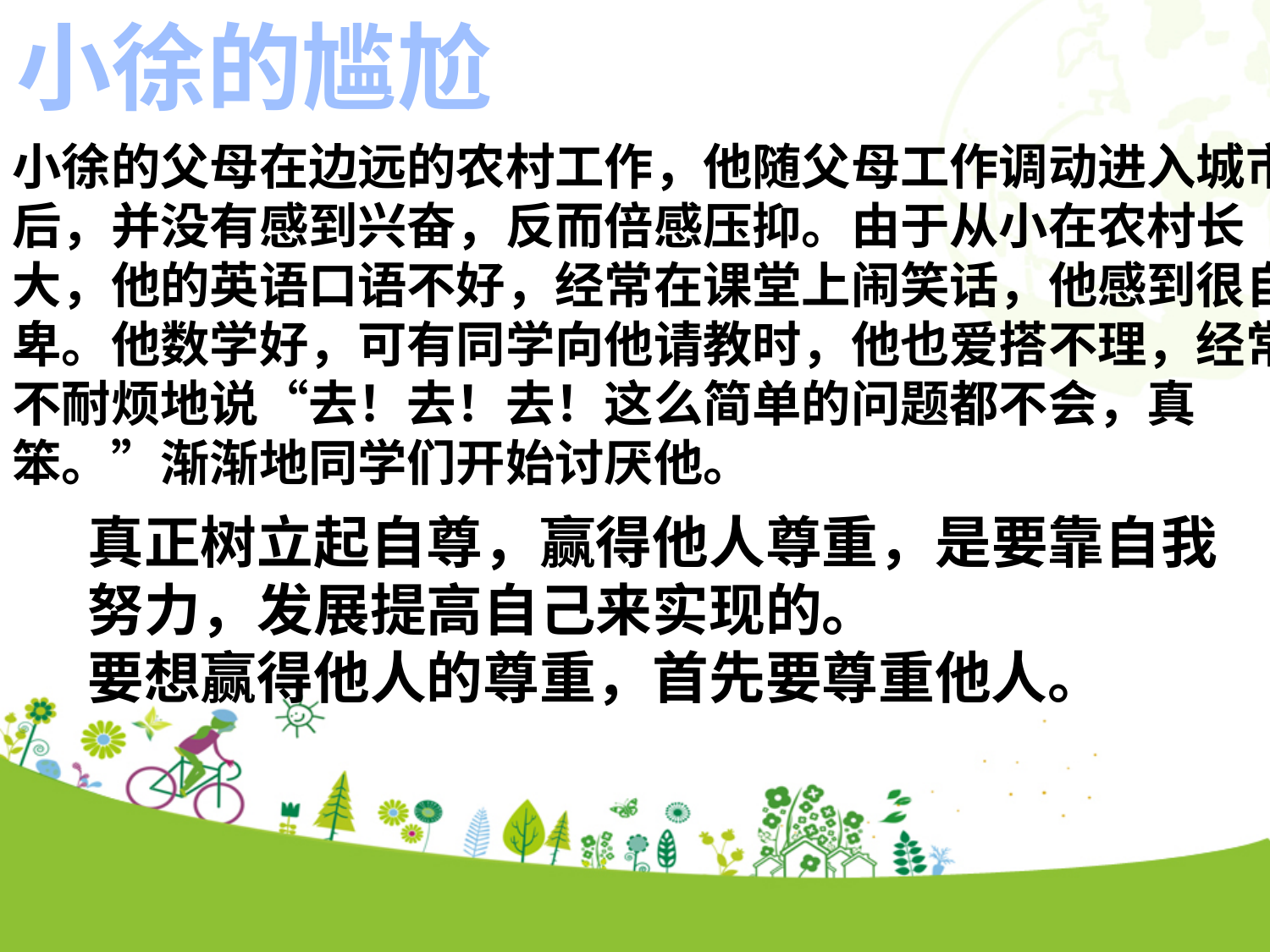

小徐的尴尬
小徐的父母在边远的农村工作，他随父母工作调动进入城市后，并没有感到兴奋，反而倍感压抑。由于从小在农村长大，他的英语口语不好，经常在课堂上闹笑话，他感到很自卑。他数学好，可有同学向他请教时，他也爱搭不理，经常不耐烦地说“去！去！去！这么简单的问题都不会，真笨。”渐渐地同学们开始讨厌他。
点击添加文本
点击添加文本
真正树立起自尊，赢得他人尊重，是要靠自我努力，发展提高自己来实现的。
要想赢得他人的尊重，首先要尊重他人。
点击添加文本
点击添加文本